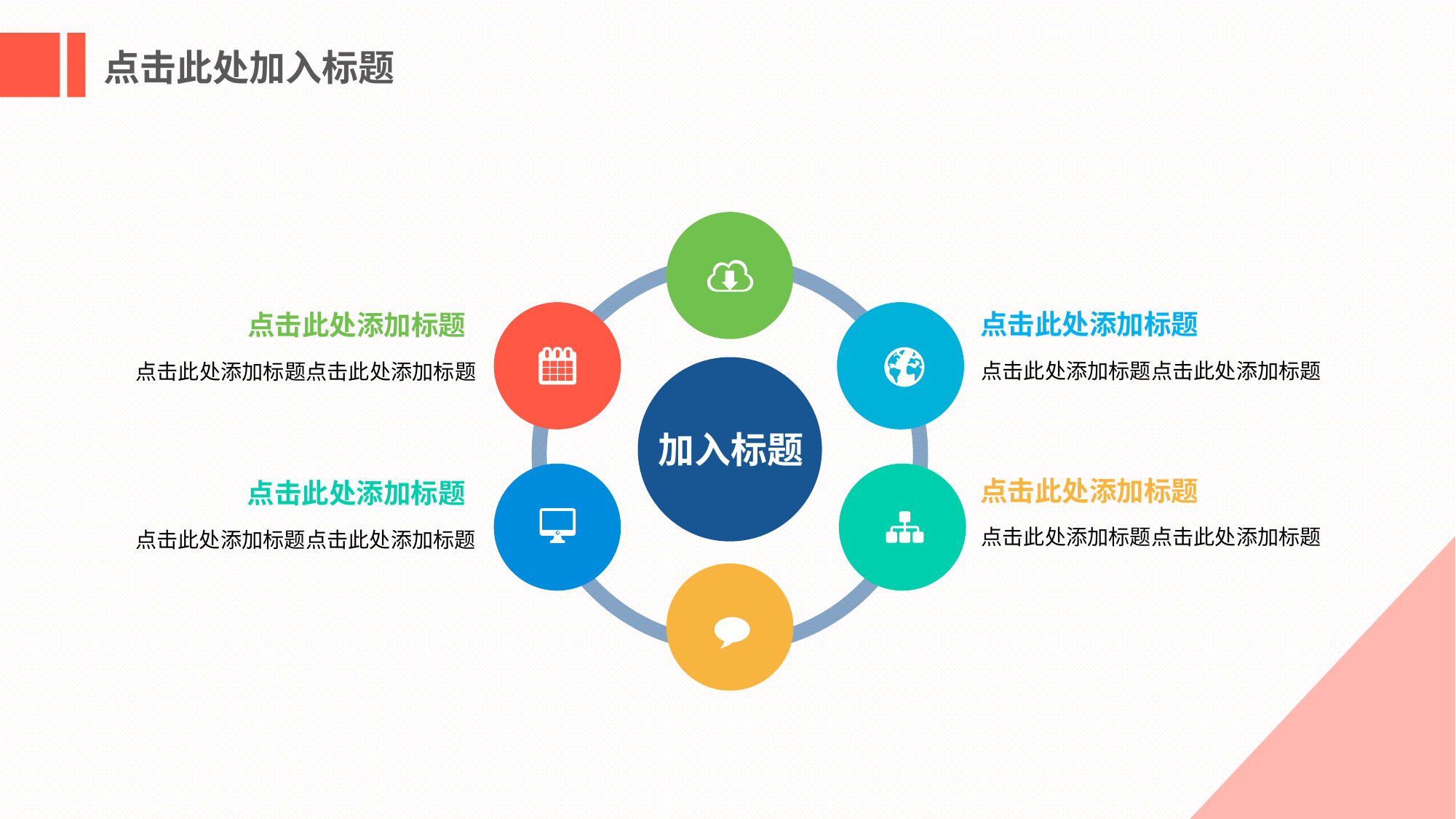

点击此处加入标题

点击此处添加标题
点击此处添加标题点击此处添加标题
点击此处添加标题
点击此处添加标题点击此处添加标题
加入标题
点击此处添加标题
点击此处添加标题点击此处添加标题
点击此处添加标题
点击此处添加标题点击此处添加标题